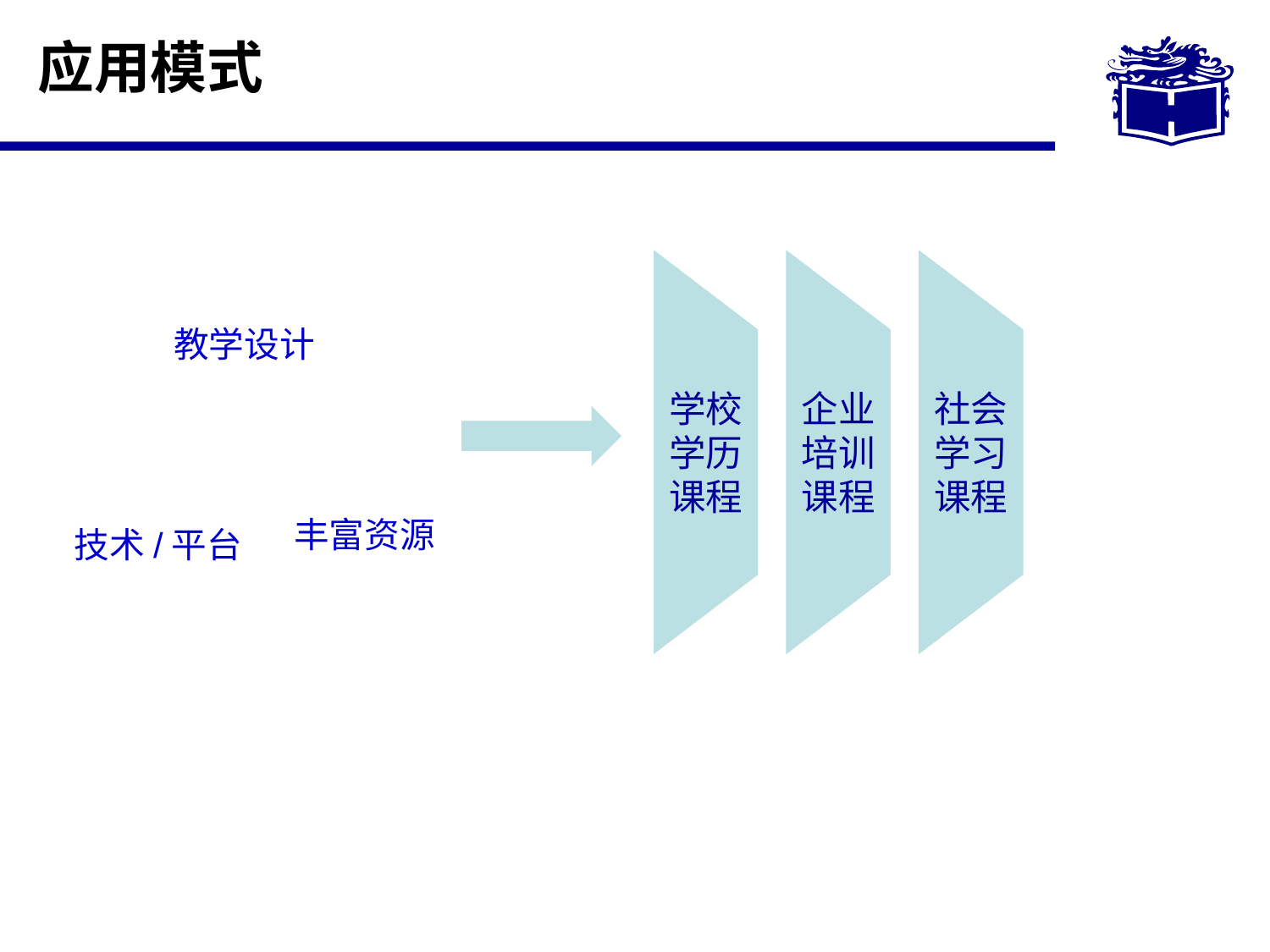

# 应用模式

教学设计
丰富资源
技术/平台
学校学历课程
企业培训课程
社会学习课程